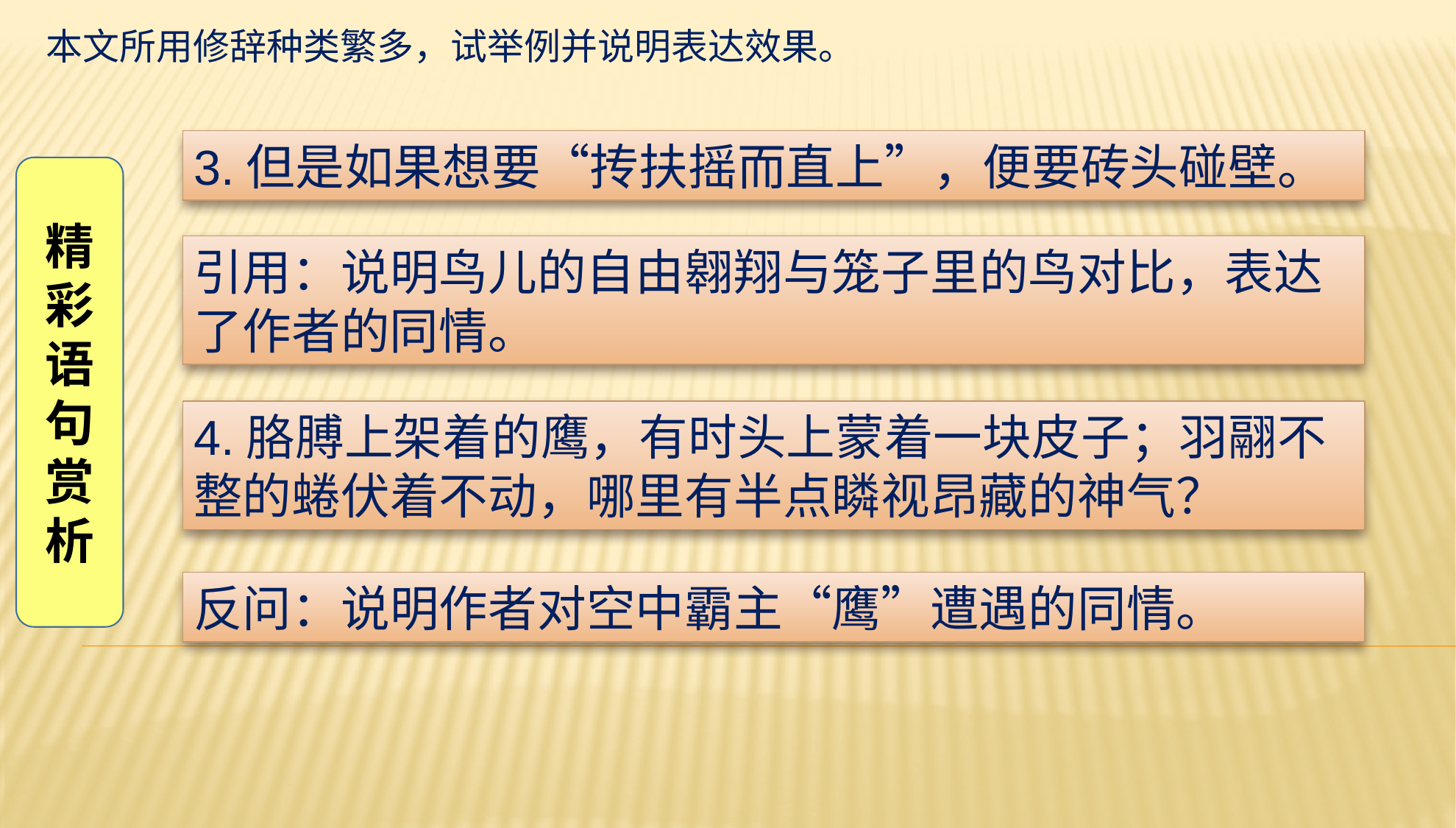

本文所用修辞种类繁多，试举例并说明表达效果。
3.但是如果想要“抟扶摇而直上”，便要砖头碰壁。
精彩语句赏析
引用：说明鸟儿的自由翱翔与笼子里的鸟对比，表达了作者的同情。
4.胳膊上架着的鹰，有时头上蒙着一块皮子；羽翮不整的蜷伏着不动，哪里有半点瞵视昂藏的神气？
反问：说明作者对空中霸主“鹰”遭遇的同情。